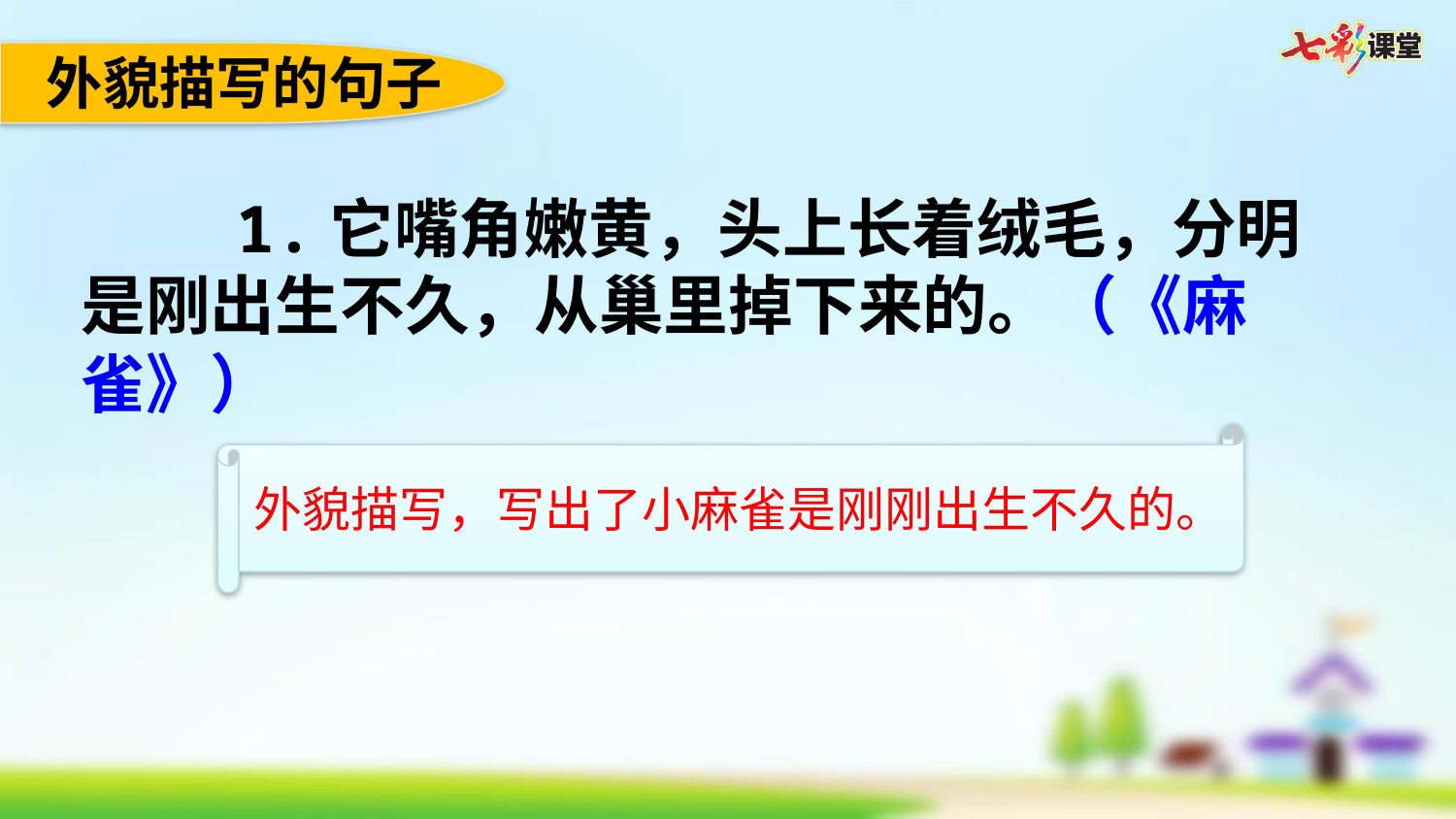

外貌描写的句子

    1.它嘴角嫩黄，头上长着绒毛，分明是刚出生不久，从巢里掉下来的。（《麻雀》）
外貌描写，写出了小麻雀是刚刚出生不久的。